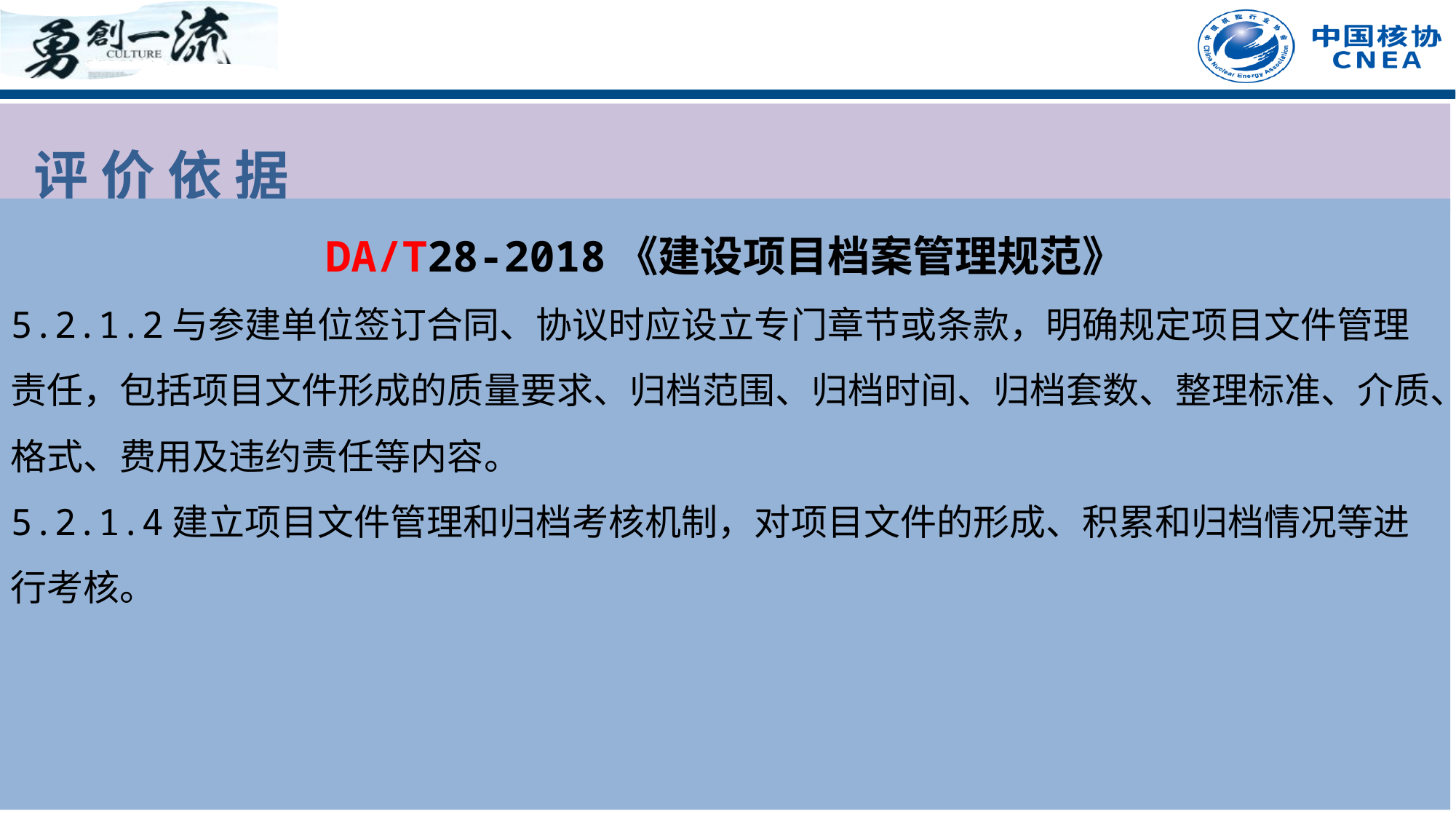

评 价 依 据
DA/T28-2018《建设项目档案管理规范》
5.2.1.2与参建单位签订合同、协议时应设立专门章节或条款，明确规定项目文件管理责任，包括项目文件形成的质量要求、归档范围、归档时间、归档套数、整理标准、介质、格式、费用及违约责任等内容。
5.2.1.4建立项目文件管理和归档考核机制，对项目文件的形成、积累和归档情况等进行考核。